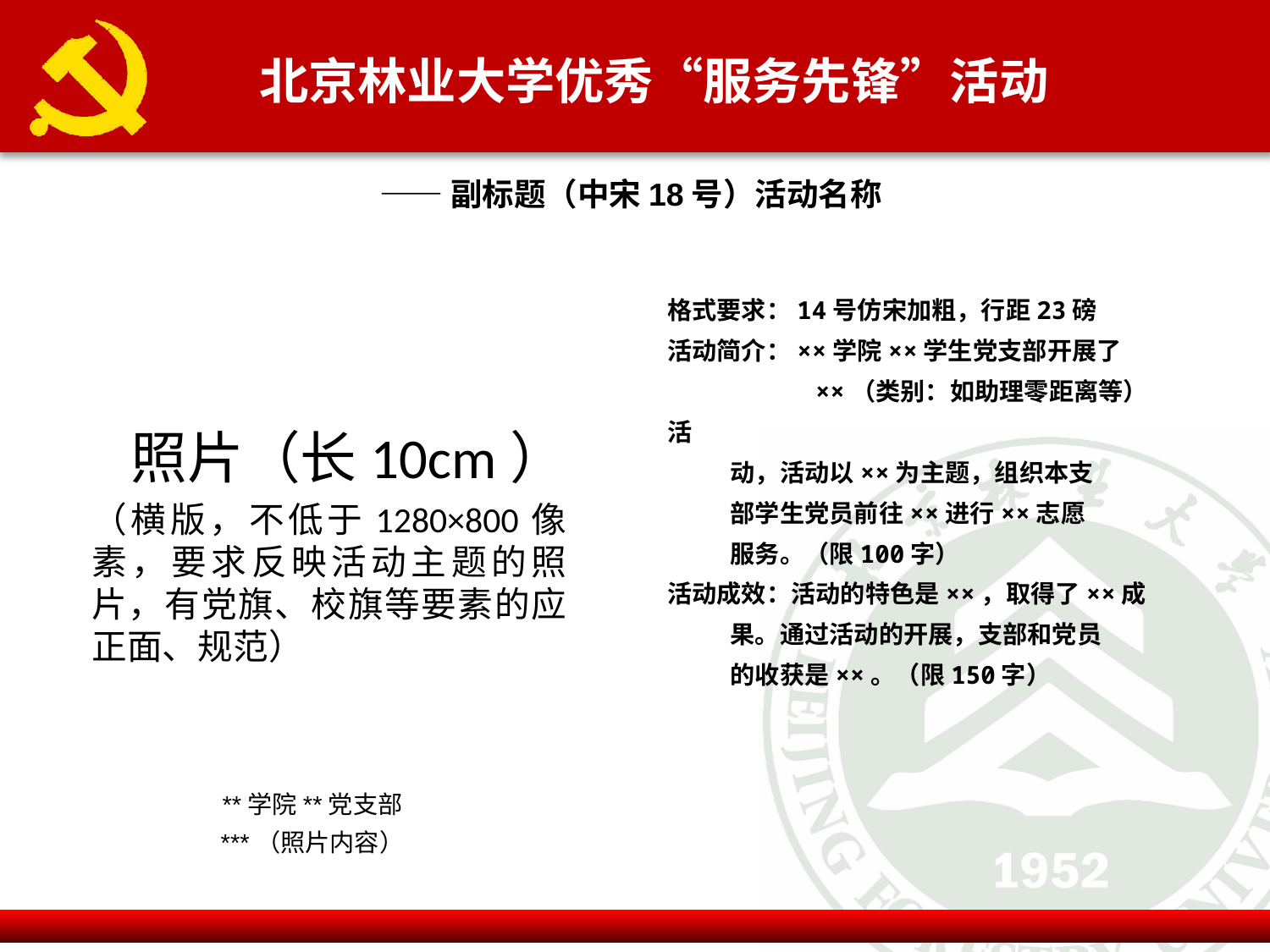

北京林业大学优秀“服务先锋”活动
——副标题（中宋18号）活动名称
格式要求：14号仿宋加粗，行距23磅
活动简介：××学院××学生党支部开展了
          ××（类别：如助理零距离等）活
          动，活动以××为主题，组织本支
          部学生党员前往××进行××志愿
          服务。（限100字）
活动成效：活动的特色是××，取得了××成
          果。通过活动的开展，支部和党员
          的收获是××。（限150字）

  照片（长10cm）
（横版，不低于1280×800像素，要求反映活动主题的照片，有党旗、校旗等要素的应正面、规范）
**学院**党支部
***（照片内容）